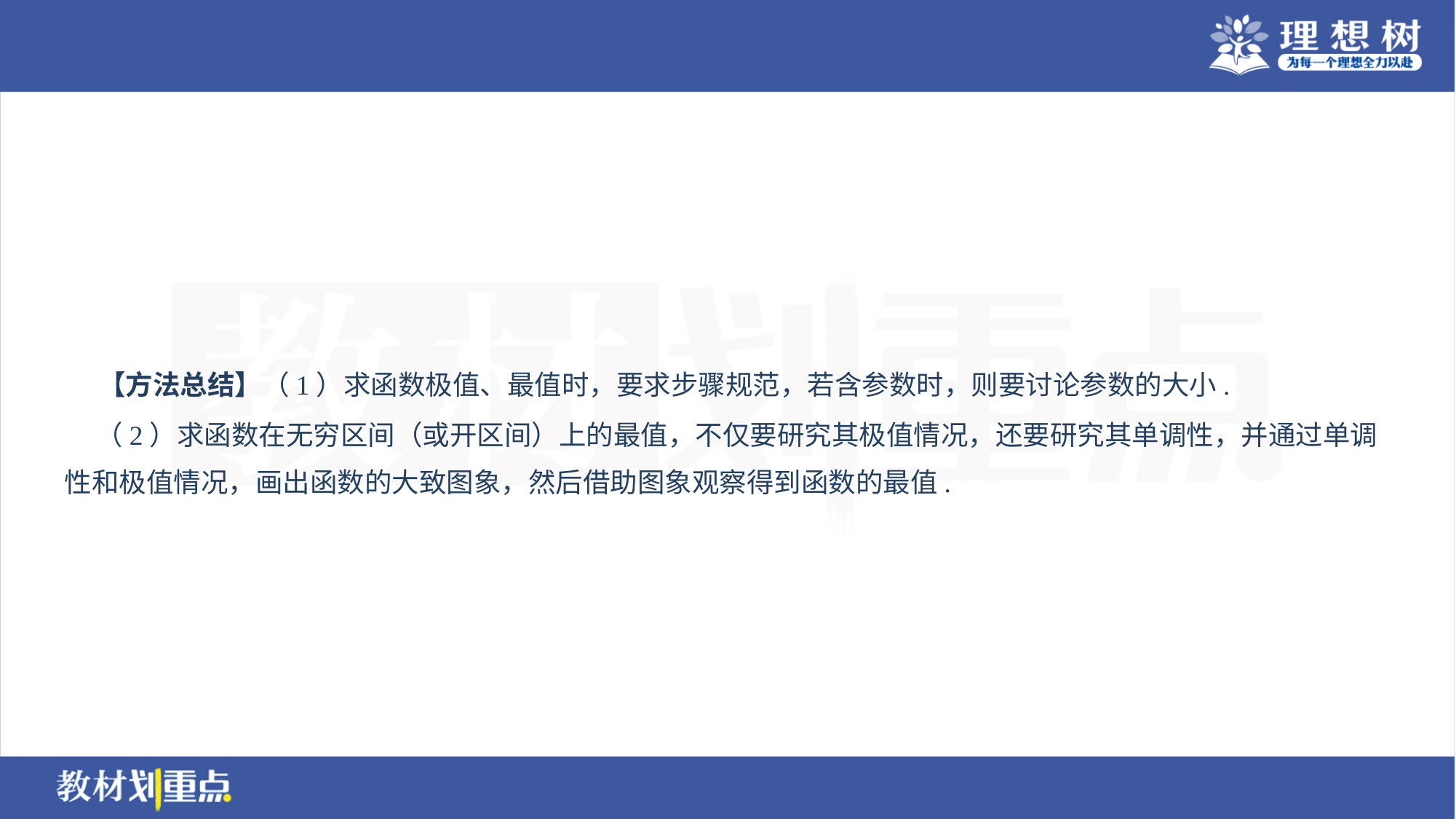

【方法总结】（1）求函数极值、最值时，要求步骤规范，若含参数时，则要讨论参数的大小.
    （2）求函数在无穷区间（或开区间）上的最值，不仅要研究其极值情况，还要研究其单调性，并通过单调
性和极值情况，画出函数的大致图象，然后借助图象观察得到函数的最值.